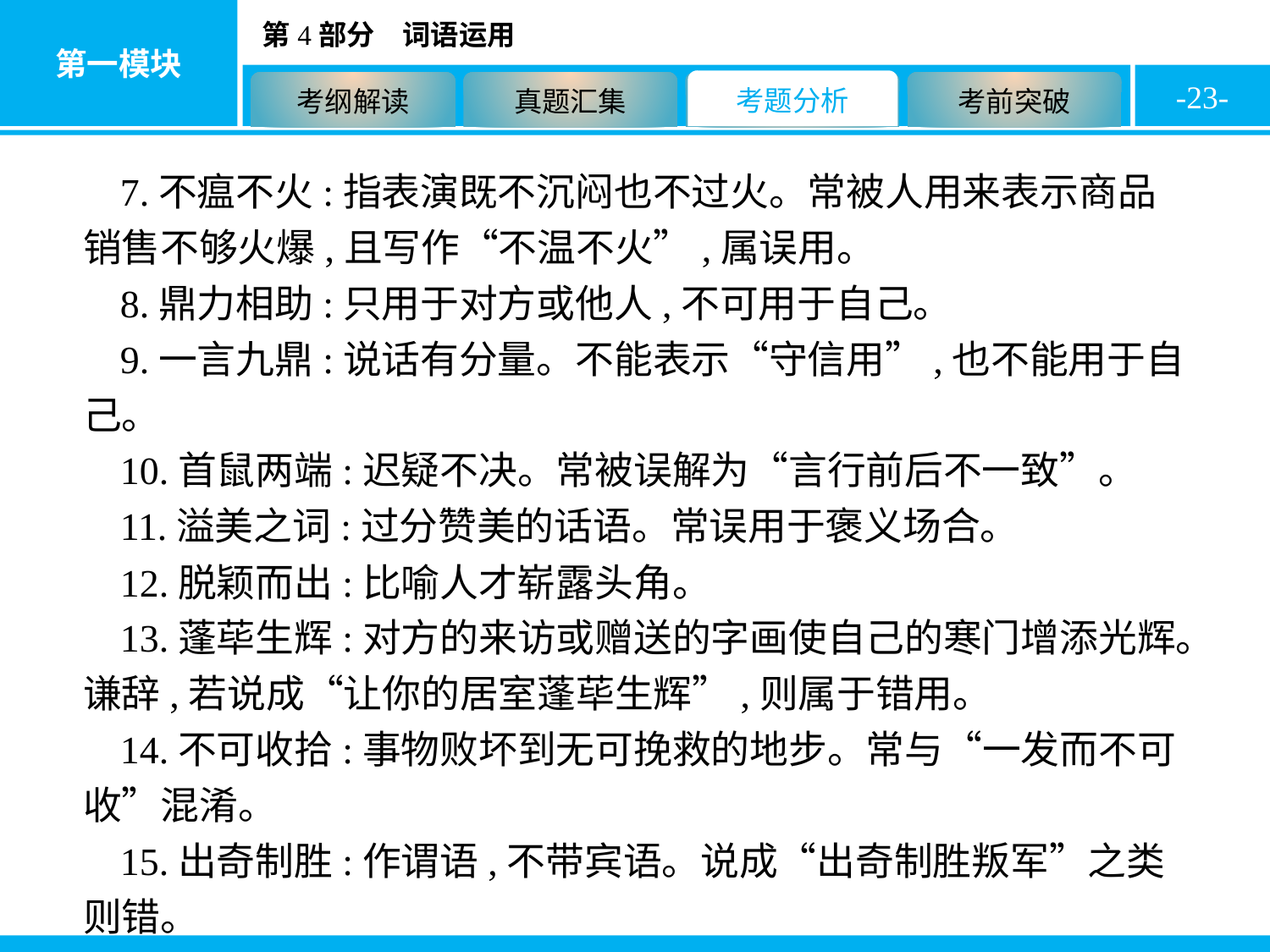

-23-
7.不瘟不火:指表演既不沉闷也不过火。常被人用来表示商品销售不够火爆,且写作“不温不火”,属误用。
8.鼎力相助:只用于对方或他人,不可用于自己。
9.一言九鼎:说话有分量。不能表示“守信用”,也不能用于自己。
10.首鼠两端:迟疑不决。常被误解为“言行前后不一致”。
11.溢美之词:过分赞美的话语。常误用于褒义场合。
12.脱颖而出:比喻人才崭露头角。
13.蓬荜生辉:对方的来访或赠送的字画使自己的寒门增添光辉。谦辞,若说成“让你的居室蓬荜生辉”,则属于错用。
14.不可收拾:事物败坏到无可挽救的地步。常与“一发而不可收”混淆。
15.出奇制胜:作谓语,不带宾语。说成“出奇制胜叛军”之类则错。